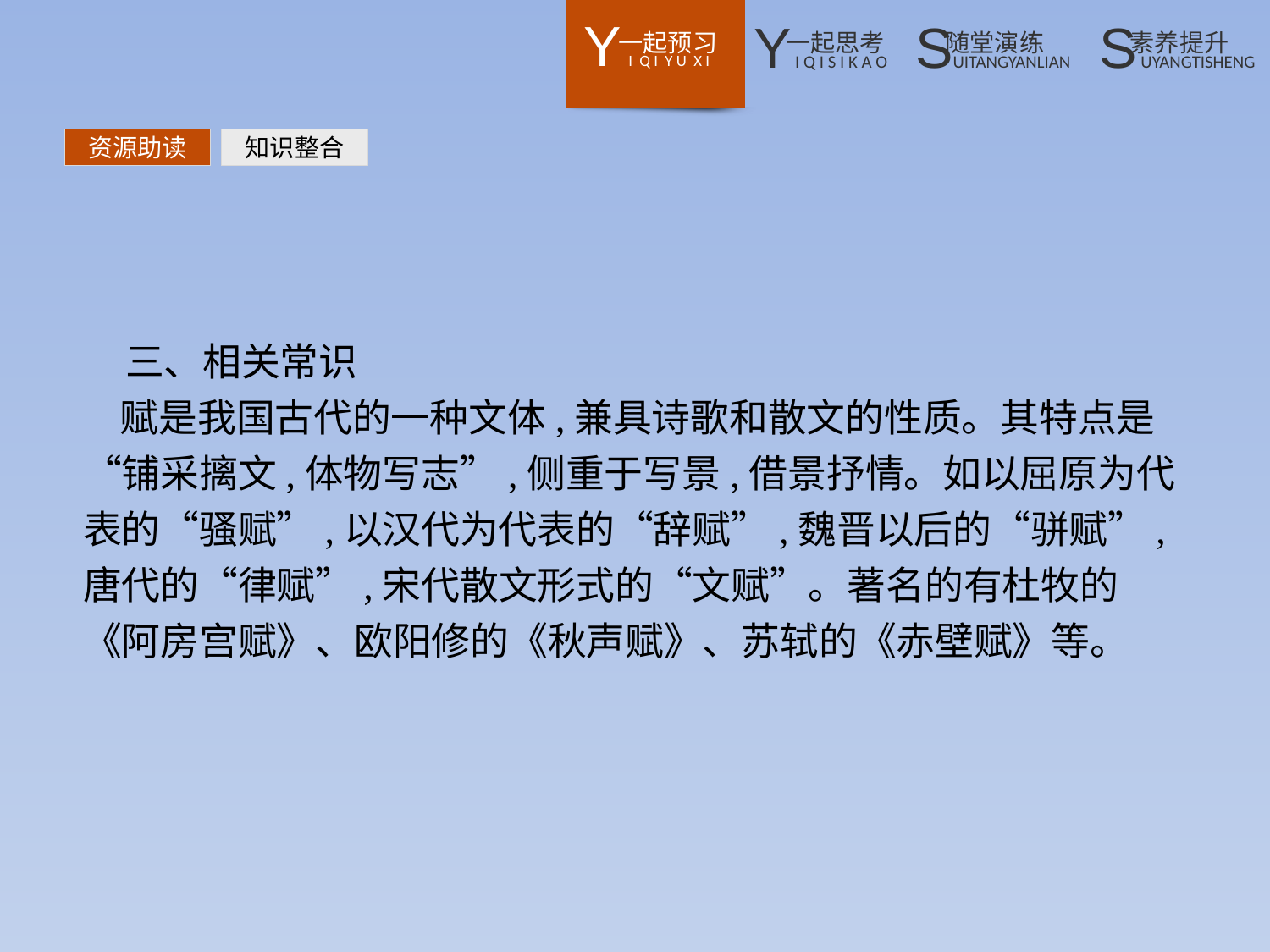

资源助读
知识整合
三、相关常识
赋是我国古代的一种文体,兼具诗歌和散文的性质。其特点是“铺采摛文,体物写志”,侧重于写景,借景抒情。如以屈原为代表的“骚赋”,以汉代为代表的“辞赋”,魏晋以后的“骈赋”,唐代的“律赋”,宋代散文形式的“文赋”。著名的有杜牧的《阿房宫赋》、欧阳修的《秋声赋》、苏轼的《赤壁赋》等。